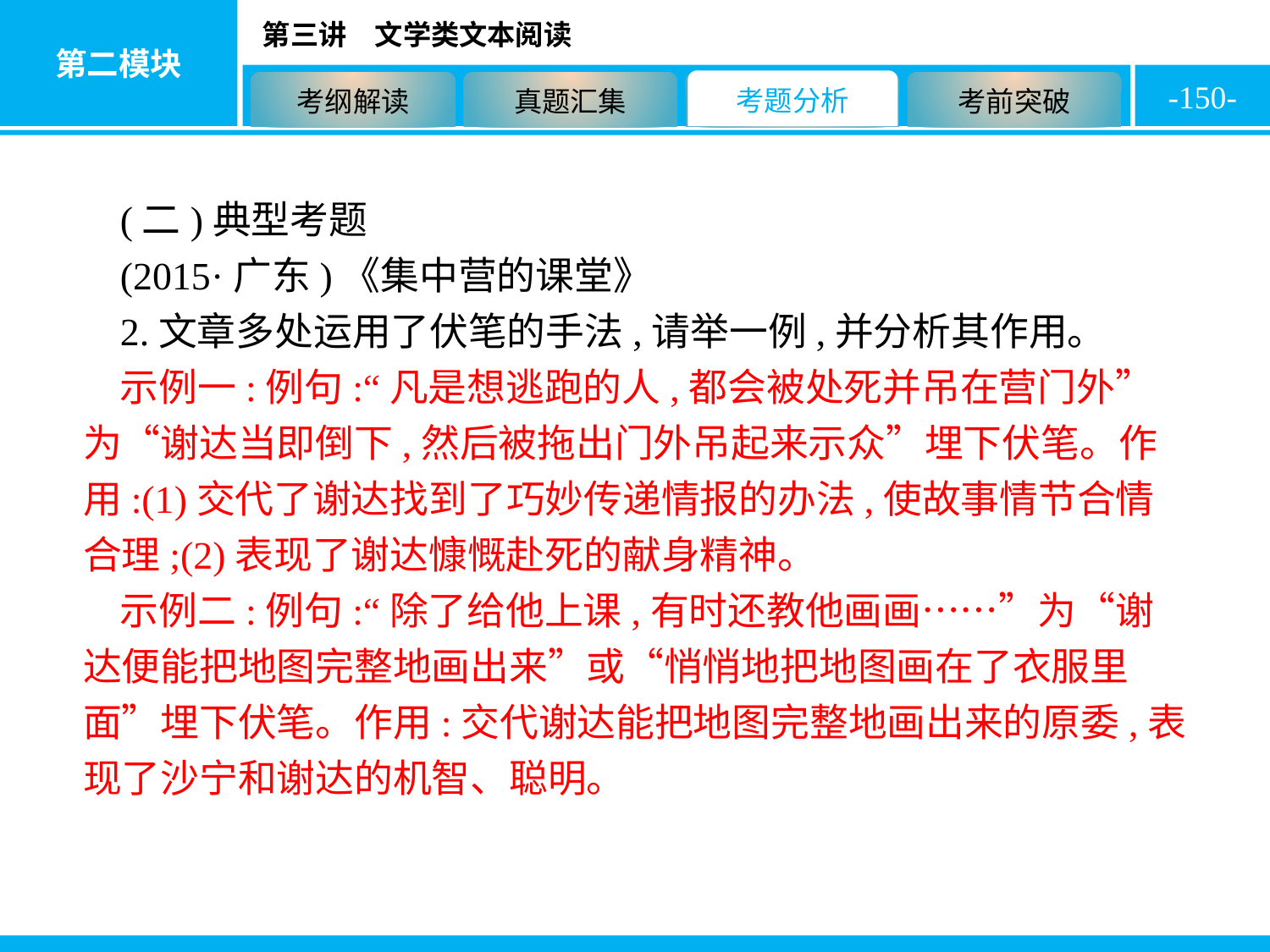

-150-
(二)典型考题
(2015·广东)《集中营的课堂》
2.文章多处运用了伏笔的手法,请举一例,并分析其作用。
示例一:例句:“凡是想逃跑的人,都会被处死并吊在营门外”为“谢达当即倒下,然后被拖出门外吊起来示众”埋下伏笔。作用:(1)交代了谢达找到了巧妙传递情报的办法,使故事情节合情合理;(2)表现了谢达慷慨赴死的献身精神。
示例二:例句:“除了给他上课,有时还教他画画……”为“谢达便能把地图完整地画出来”或“悄悄地把地图画在了衣服里面”埋下伏笔。作用:交代谢达能把地图完整地画出来的原委,表现了沙宁和谢达的机智、聪明。